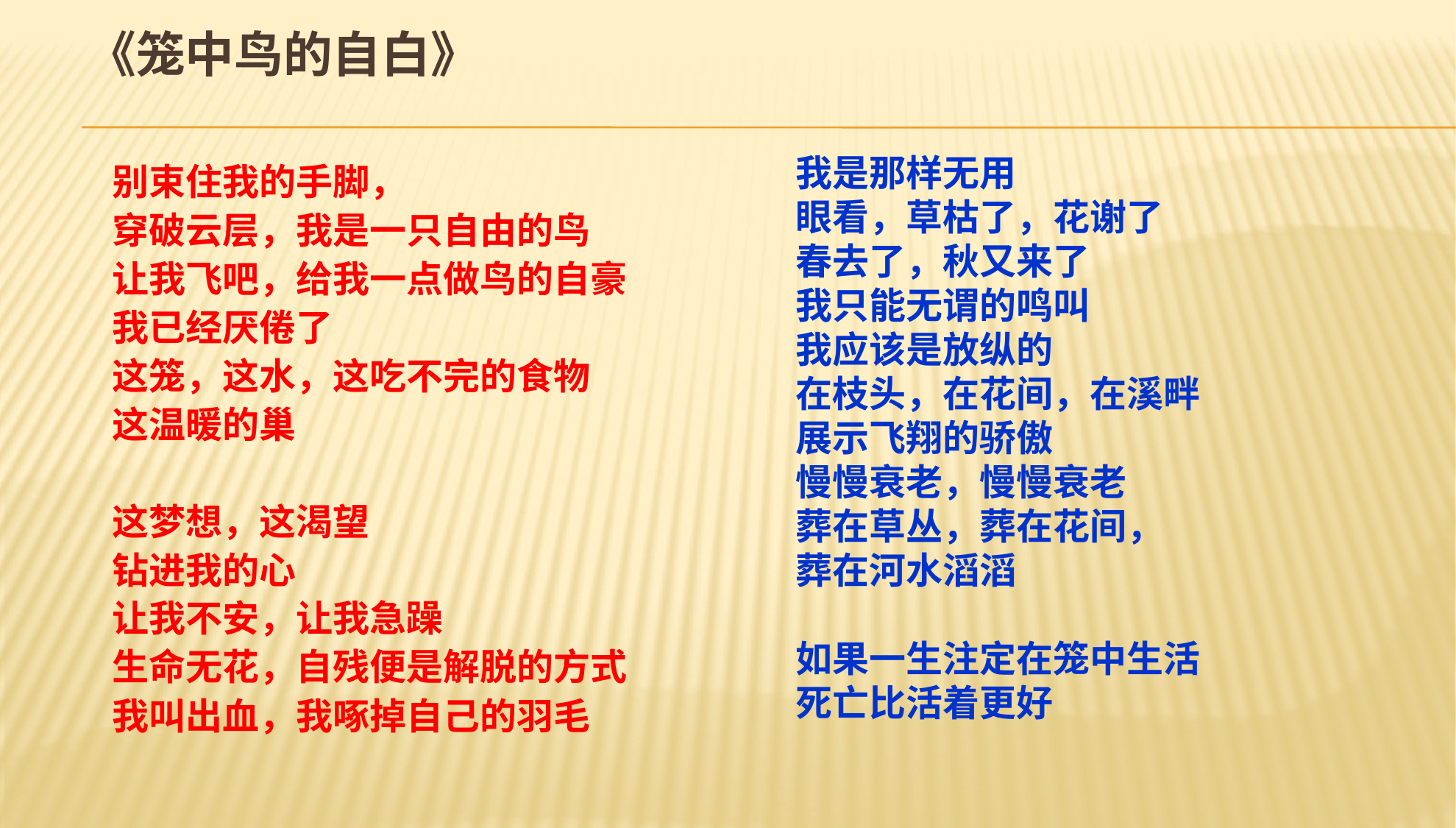

# 《笼中鸟的自白》
我是那样无用
眼看，草枯了，花谢了
春去了，秋又来了
我只能无谓的鸣叫
我应该是放纵的
在枝头，在花间，在溪畔
展示飞翔的骄傲
慢慢衰老，慢慢衰老
葬在草丛，葬在花间，
葬在河水滔滔

如果一生注定在笼中生活
死亡比活着更好

别束住我的手脚，
穿破云层，我是一只自由的鸟
让我飞吧，给我一点做鸟的自豪
我已经厌倦了
这笼，这水，这吃不完的食物
这温暖的巢

这梦想，这渴望
钻进我的心
让我不安，让我急躁
生命无花，自残便是解脱的方式
我叫出血，我啄掉自己的羽毛